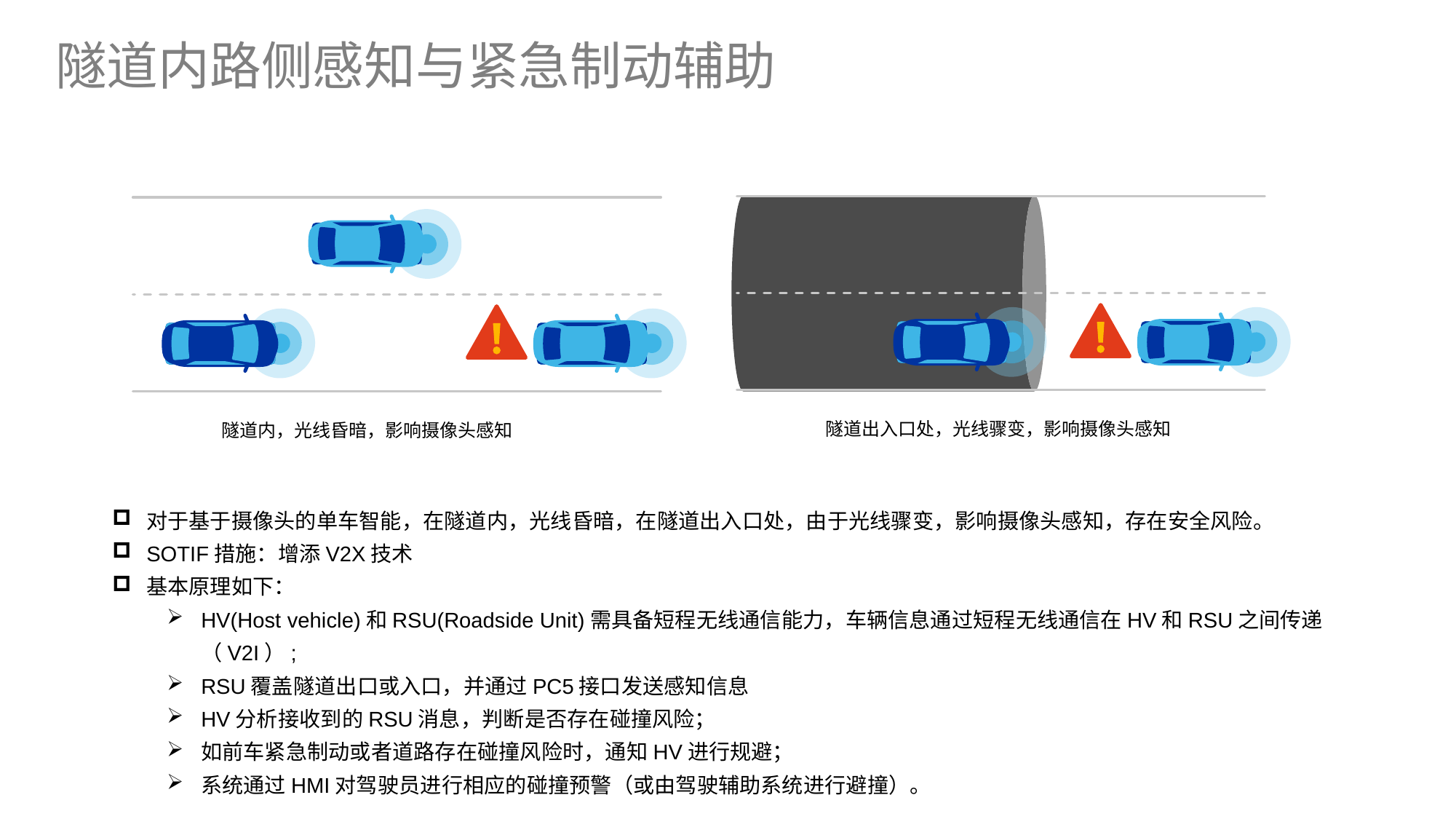

# 隧道内路侧感知与紧急制动辅助

隧道出入口处，光线骤变，影响摄像头感知
隧道内，光线昏暗，影响摄像头感知
对于基于摄像头的单车智能，在隧道内，光线昏暗，在隧道出入口处，由于光线骤变，影响摄像头感知，存在安全风险。
SOTIF措施：增添V2X技术
基本原理如下：
HV(Host vehicle)和RSU(Roadside Unit)需具备短程无线通信能力，车辆信息通过短程无线通信在HV和RSU之间传递（V2I）;
RSU覆盖隧道出口或入口，并通过PC5接口发送感知信息
HV分析接收到的RSU消息，判断是否存在碰撞风险；
如前车紧急制动或者道路存在碰撞风险时，通知HV进行规避；
系统通过HMI对驾驶员进行相应的碰撞预警（或由驾驶辅助系统进行避撞）。